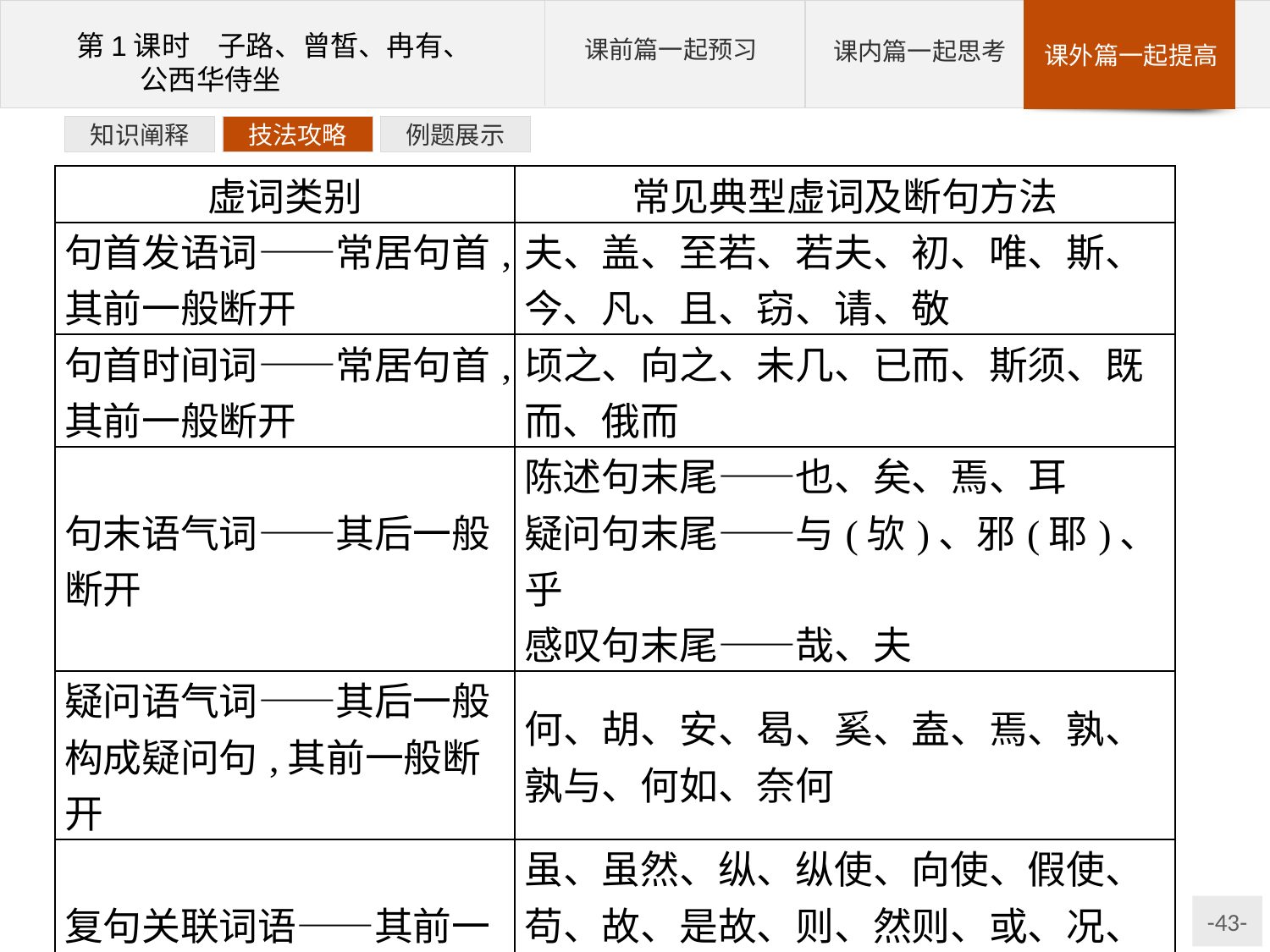

例题展示
技法攻略
知识阐释
| 虚词类别 | 常见典型虚词及断句方法 |
| --- | --- |
| 句首发语词——常居句首,其前一般断开 | 夫、盖、至若、若夫、初、唯、斯、今、凡、且、窃、请、敬 |
| 句首时间词——常居句首,其前一般断开 | 顷之、向之、未几、已而、斯须、既而、俄而 |
| 句末语气词——其后一般断开 | 陈述句末尾——也、矣、焉、耳 疑问句末尾——与(欤)、邪(耶)、乎 感叹句末尾——哉、夫 |
| 疑问语气词——其后一般构成疑问句,其前一般断开 | 何、胡、安、曷、奚、盍、焉、孰、孰与、何如、奈何 |
| 复句关联词语——其前一般断开 | 虽、虽然、纵、纵使、向使、假使、苟、故、是故、则、然则、或、况、而况、且、若夫、至于、至若、已而、于是、岂、岂非 |
| 复音虚词——复音虚词需保持完整,不能断开 | 有所、无所、有以、无以、以为、何所、孰若、至于、足以、何以、然则 |